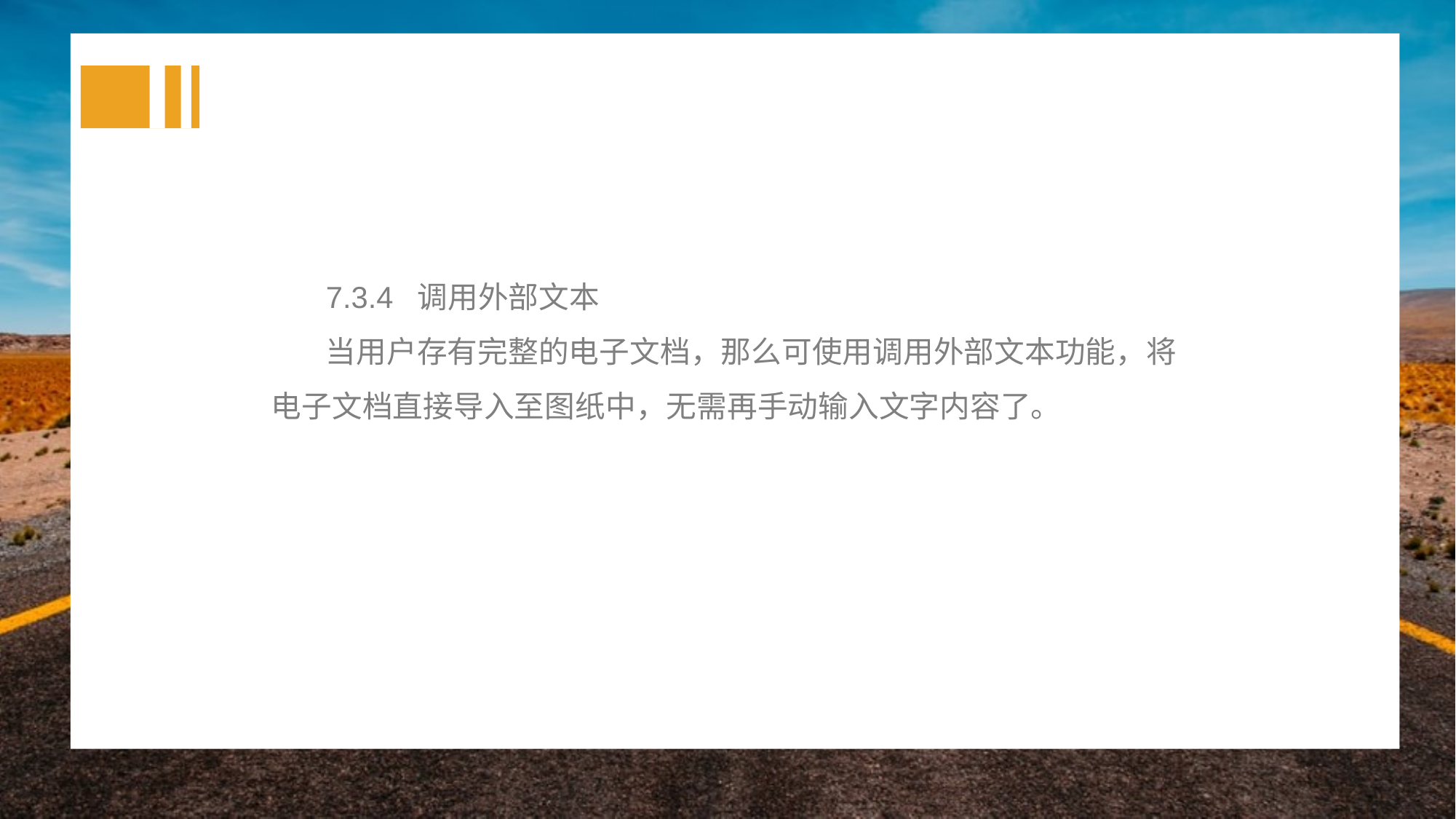

7.3.4  调用外部文本
当用户存有完整的电子文档，那么可使用调用外部文本功能，将电子文档直接导入至图纸中，无需再手动输入文字内容了。